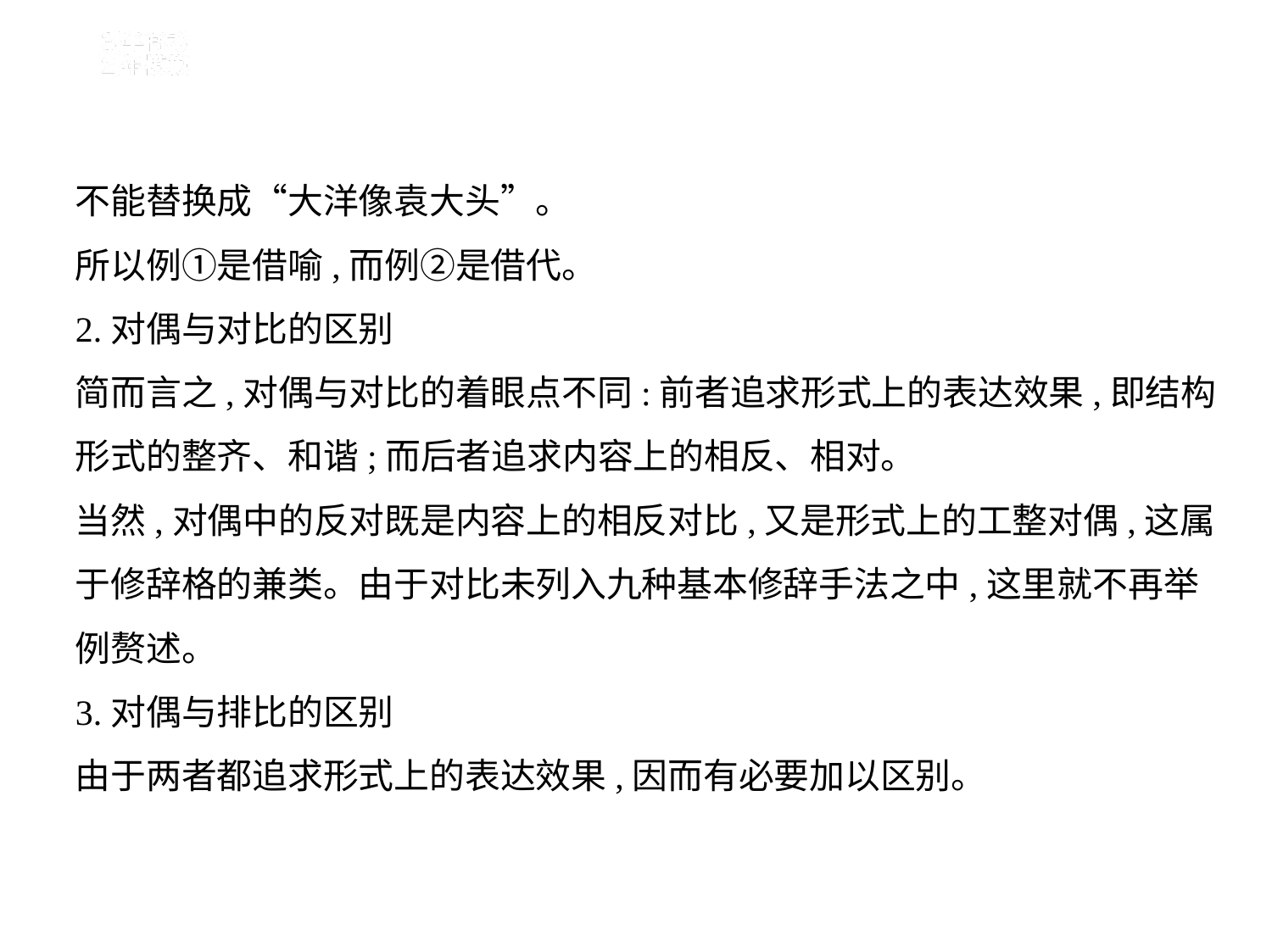

不能替换成“大洋像袁大头”。
所以例①是借喻,而例②是借代。
2.对偶与对比的区别
简而言之,对偶与对比的着眼点不同:前者追求形式上的表达效果,即结构
形式的整齐、和谐;而后者追求内容上的相反、相对。
当然,对偶中的反对既是内容上的相反对比,又是形式上的工整对偶,这属
于修辞格的兼类。由于对比未列入九种基本修辞手法之中,这里就不再举
例赘述。
3.对偶与排比的区别
由于两者都追求形式上的表达效果,因而有必要加以区别。